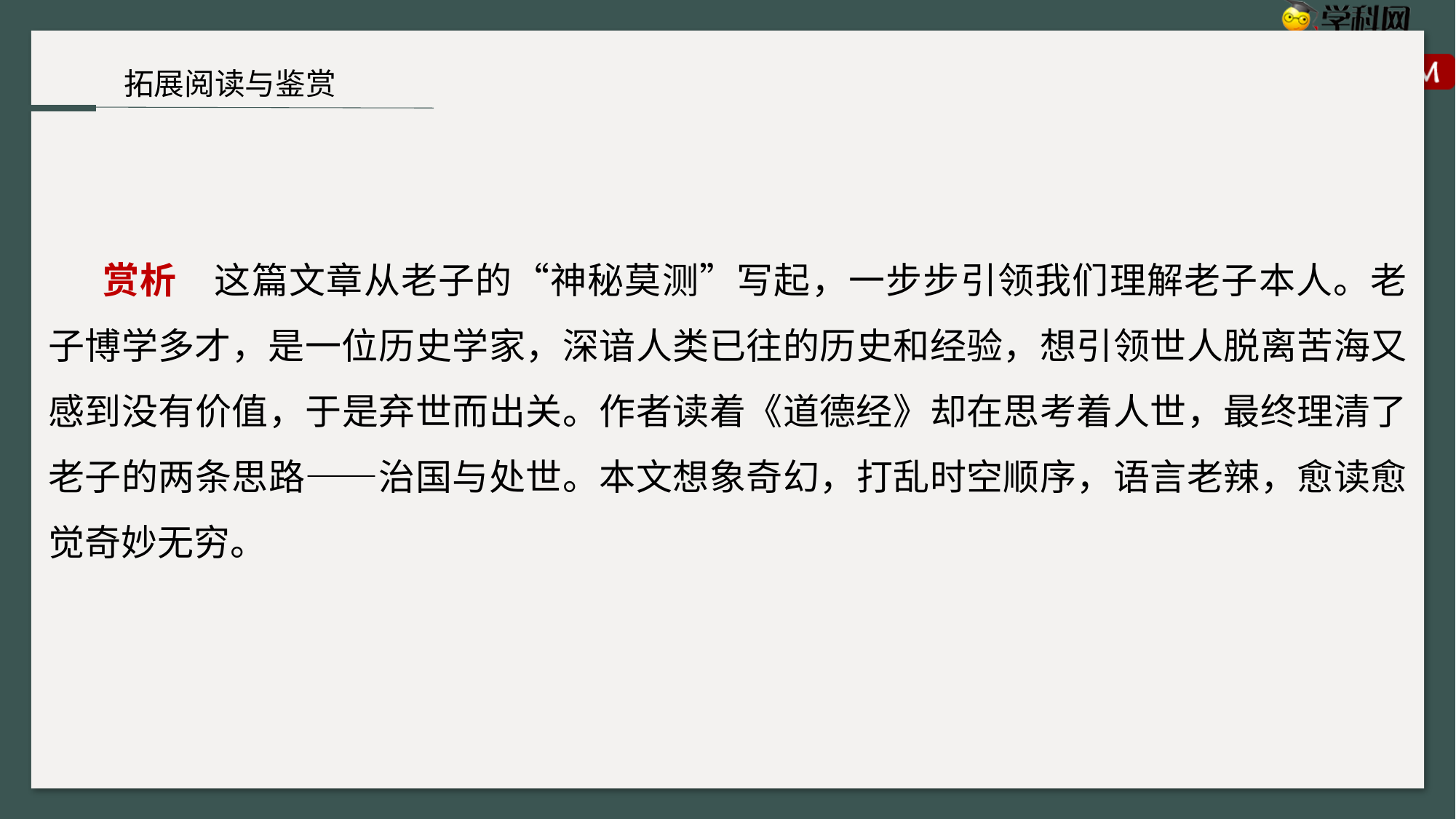

拓展阅读与鉴赏
赏析　这篇文章从老子的“神秘莫测”写起，一步步引领我们理解老子本人。老子博学多才，是一位历史学家，深谙人类已往的历史和经验，想引领世人脱离苦海又感到没有价值，于是弃世而出关。作者读着《道德经》却在思考着人世，最终理清了老子的两条思路——治国与处世。本文想象奇幻，打乱时空顺序，语言老辣，愈读愈觉奇妙无穷。